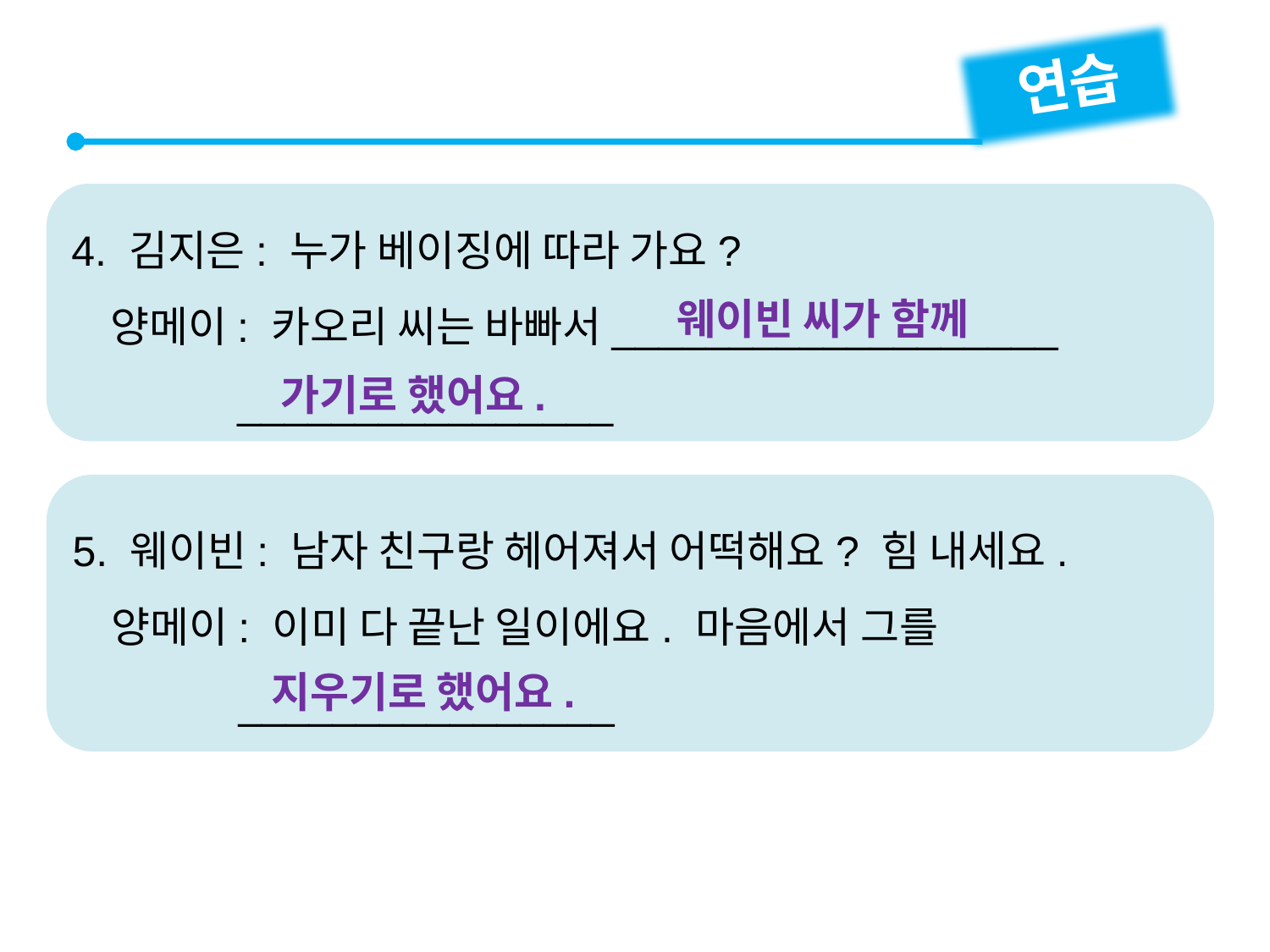

연습
4. 김지은: 누가 베이징에 따라 가요?
   양메이: 카오리 씨는 바빠서___________________
              ________________
웨이빈 씨가 함께
가기로 했어요.
5. 웨이빈: 남자 친구랑 헤어져서 어떡해요? 힘 내세요.
   양메이: 이미 다 끝난 일이에요. 마음에서 그를
              ________________
지우기로 했어요.